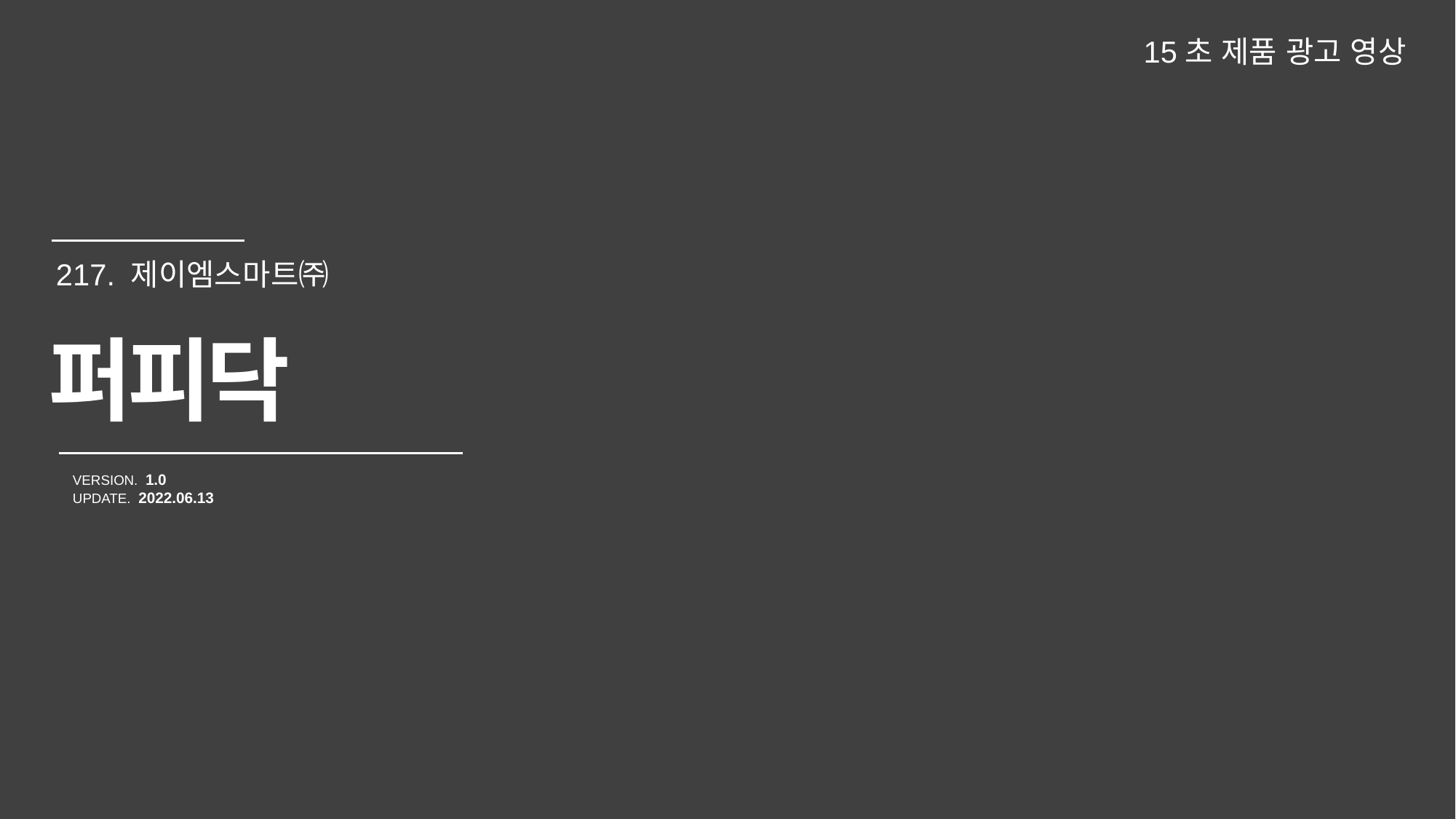

15초 제품 광고 영상
퍼피닥
VERSION.  1.0
UPDATE.  2022.06.13

217. 제이엠스마트㈜